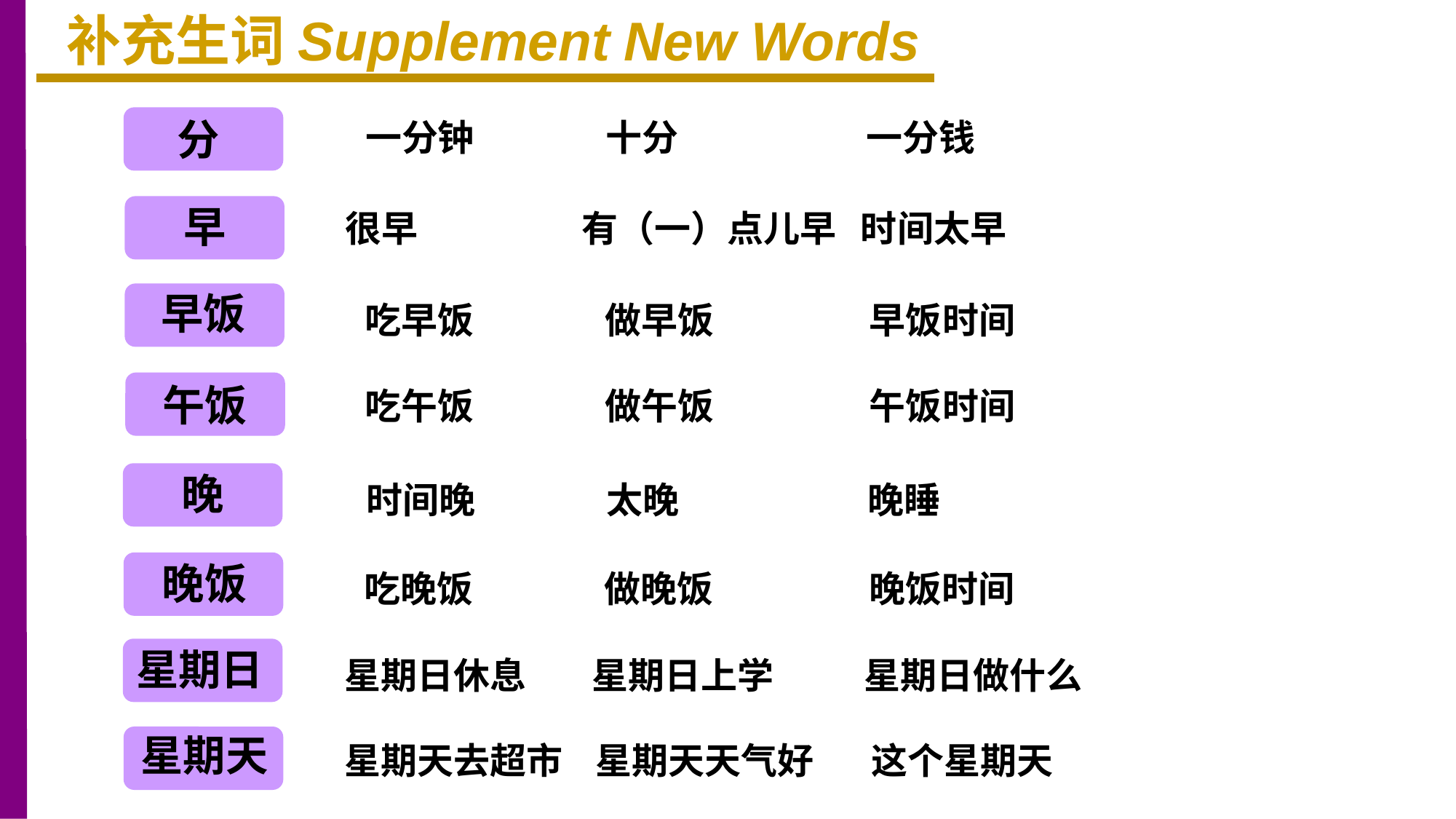

补充生词Supplement New Words
分

一分钟                十分                       一分钱
早

很早                    有（一）点儿早   时间太早
早饭

吃早饭                做早饭                   早饭时间

午饭
吃午饭                做午饭                   午饭时间
晚

时间晚                太晚                       晚睡
晚饭

吃晚饭                做晚饭                   晚饭时间
星期日

星期日休息        星期日上学           星期日做什么
星期天

星期天去超市    星期天天气好       这个星期天